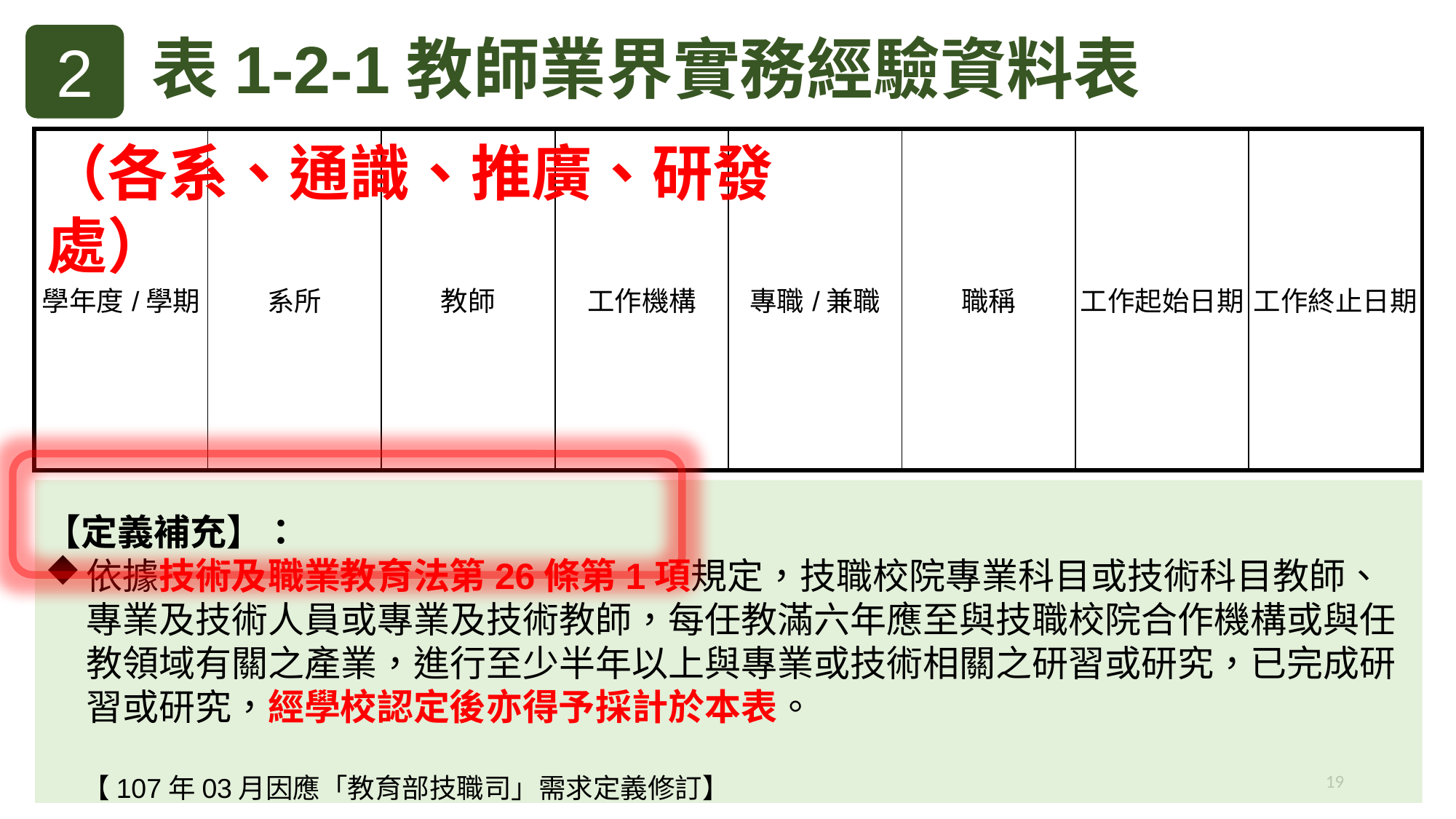

2

表1-2-1教師業界實務經驗資料表
| 學年度/學期 | 系所 | 教師 | 工作機構 | 專職/兼職 | 職稱 | 工作起始日期 | 工作終止日期 |
| --- | --- | --- | --- | --- | --- | --- | --- |
（各系、通識、推廣、研發處）

【定義補充】：
依據技術及職業教育法第26條第1項規定，技職校院專業科目或技術科目教師、專業及技術人員或專業及技術教師，每任教滿六年應至與技職校院合作機構或與任教領域有關之產業，進行至少半年以上與專業或技術相關之研習或研究，已完成研習或研究，經學校認定後亦得予採計於本表。

     【107年03月因應「教育部技職司」需求定義修訂】
19